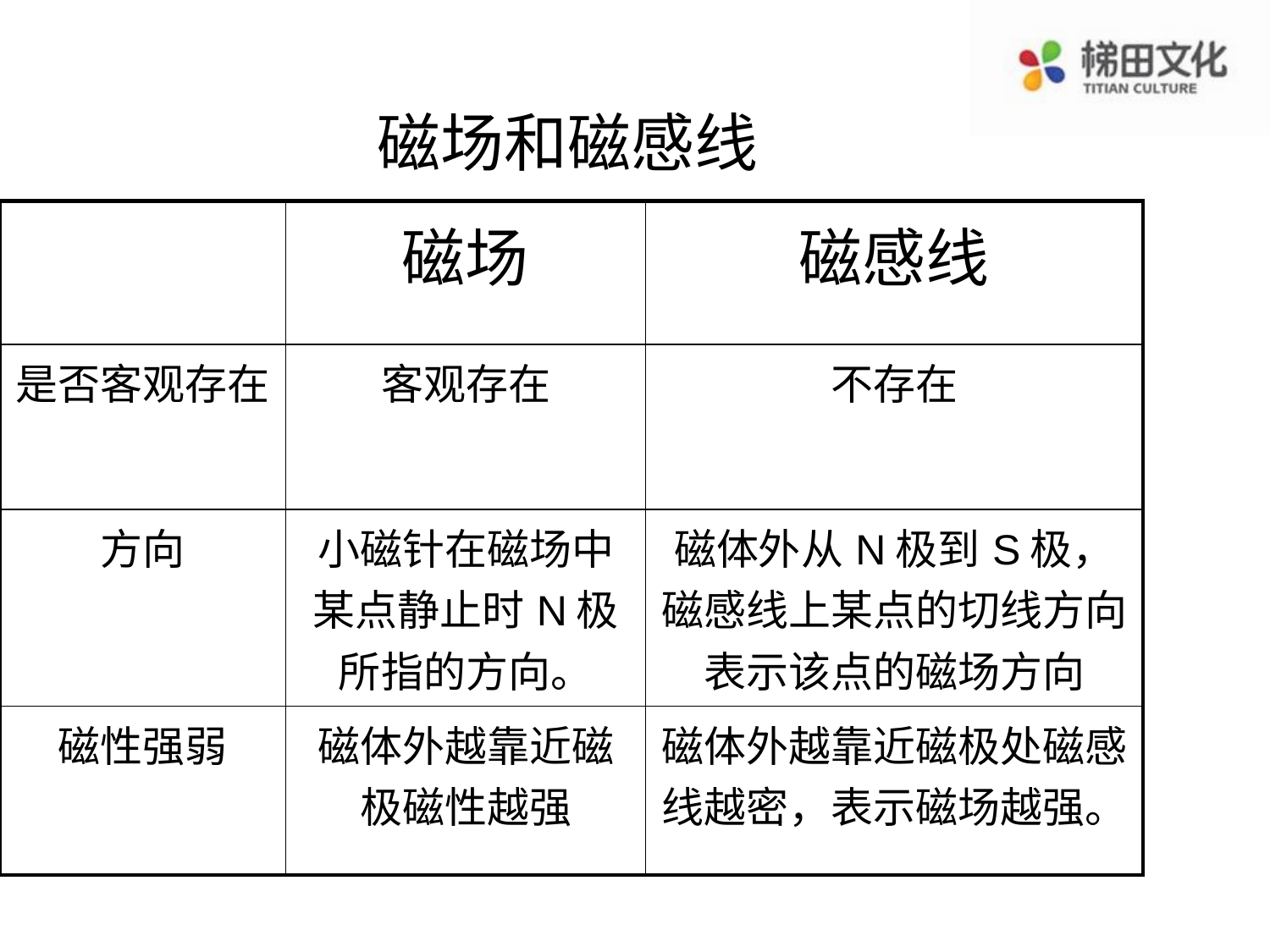

磁场和磁感线
|  | 磁场 | 磁感线 |
| --- | --- | --- |
| 是否客观存在 | 客观存在 | 不存在 |
| 方向 | 小磁针在磁场中某点静止时N极所指的方向。 | 磁体外从N极到S极，磁感线上某点的切线方向表示该点的磁场方向 |
| 磁性强弱 | 磁体外越靠近磁极磁性越强 | 磁体外越靠近磁极处磁感线越密，表示磁场越强。 |